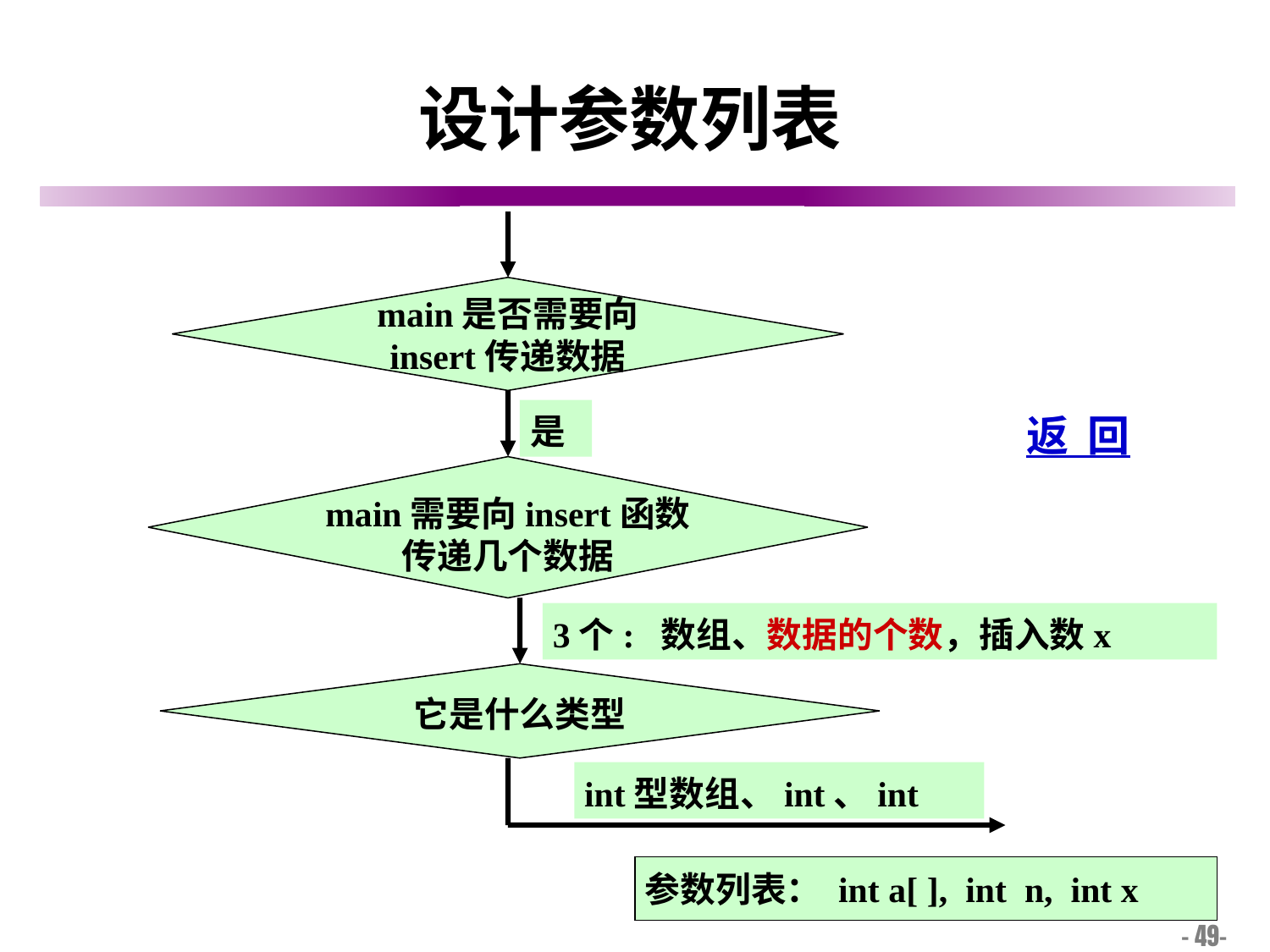

# 设计参数列表

main是否需要向
insert传递数据

是
返  回
main需要向insert函数
传递几个数据

3个:  数组、数据的个数，插入数x
它是什么类型

int型数组、int、int
参数列表： int a[ ],  int  n,  int x
 - 49-